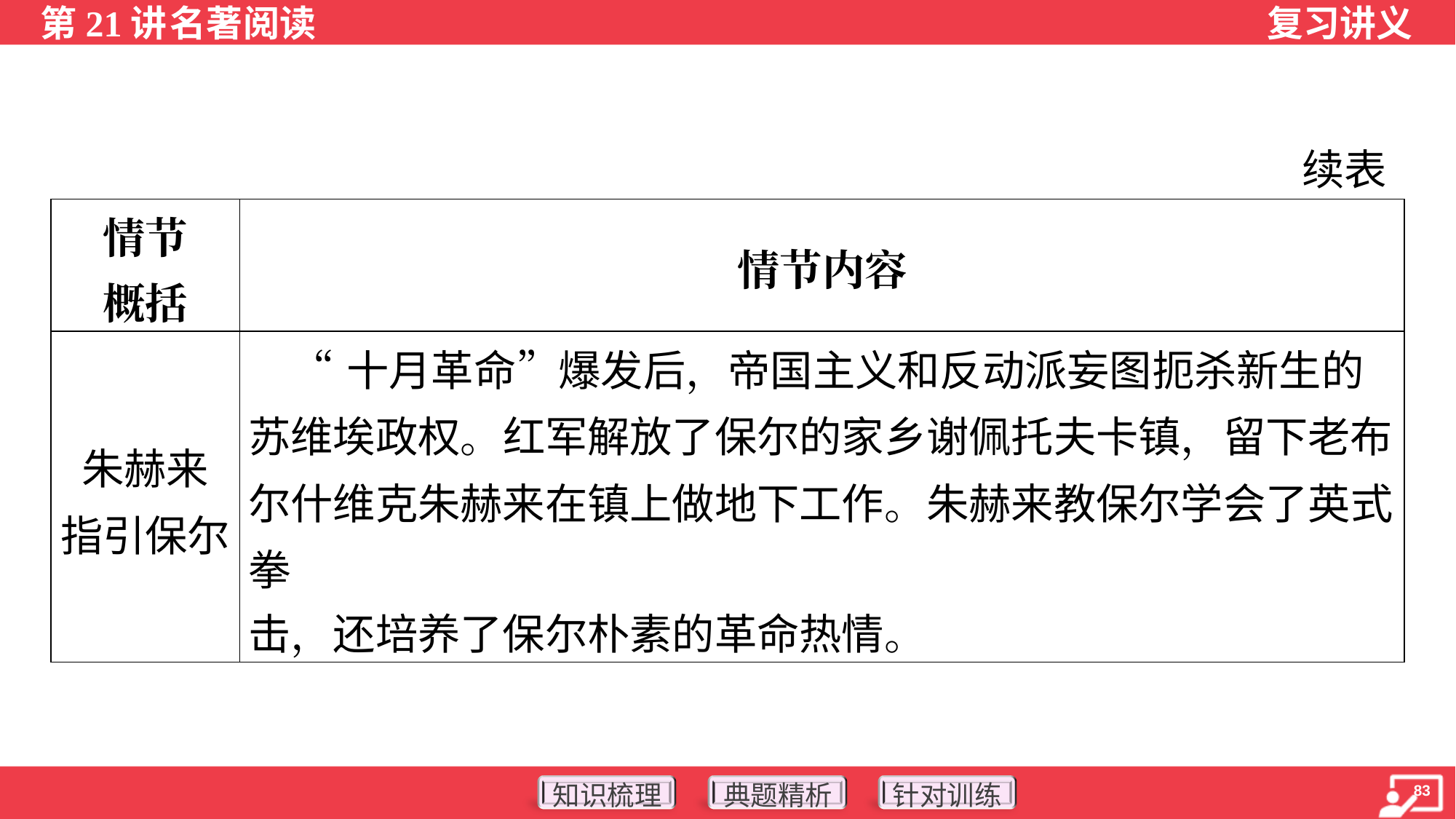

续表
| 情节 概括 | 情节内容 |
| --- | --- |
| 朱赫来 指引保尔 | “十月革命”爆发后，帝国主义和反动派妄图扼杀新生的苏维埃政权。红军解放了保尔的家乡谢佩托夫卡镇，留下老布尔什维克朱赫来在镇上做地下工作。朱赫来教保尔学会了英式拳 击，还培养了保尔朴素的革命热情。 |